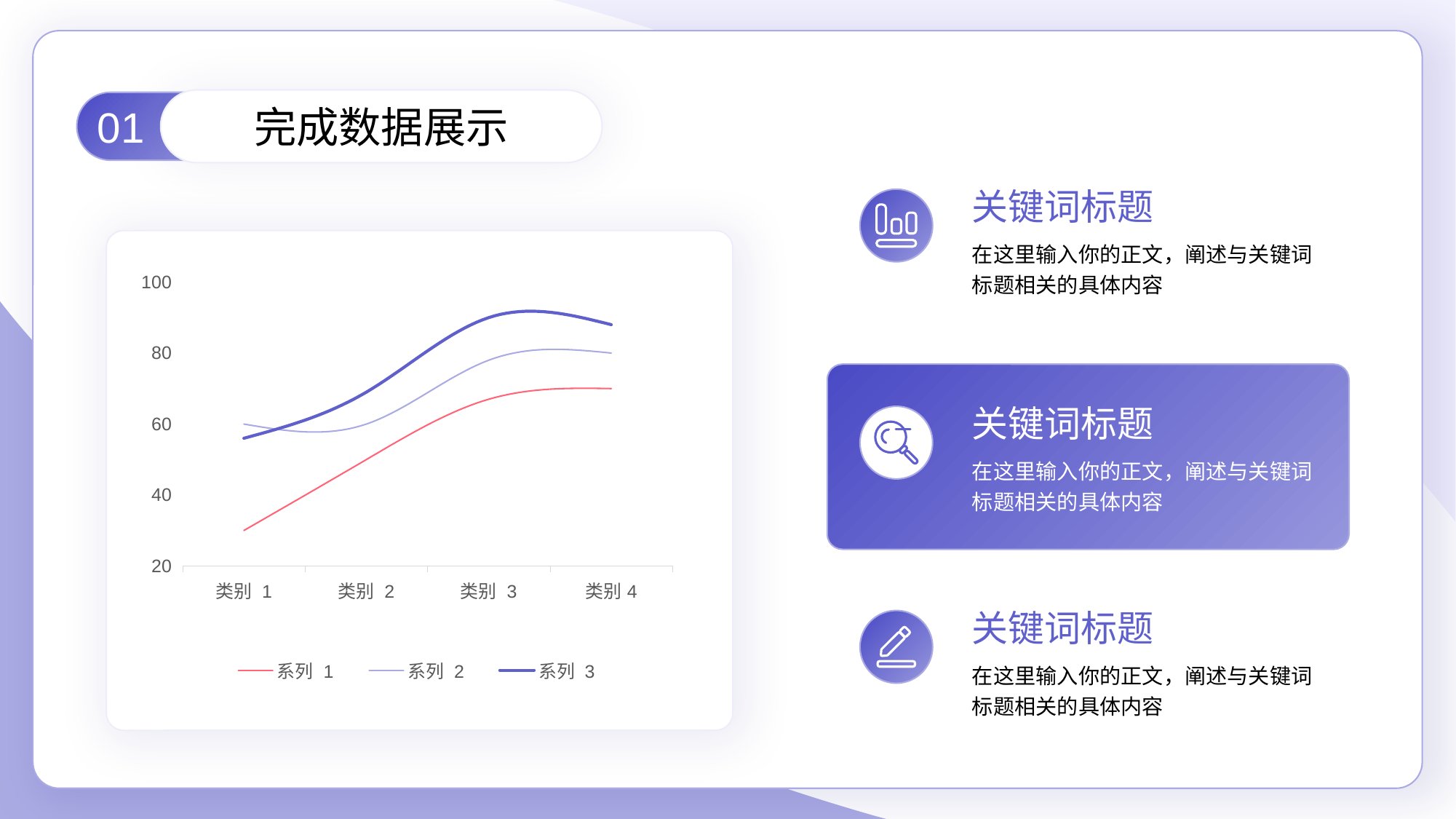

完成数据展示
01
关键词标题
在这里输入你的正文，阐述与关键词标题相关的具体内容

### Chart

| Category | 系列 1 | 系列 2 | 系列 3 |
|---|---|---|---|
| 类别 1 | 30.0 | 60.0 | 56.0 |
| 类别 2 | 50.0 | 60.0 | 69.0 |
| 类别 3 | 67.0 | 78.0 | 90.0 |
| 类别4 | 70.0 | 80.0 | 88.0 |
关键词标题
在这里输入你的正文，阐述与关键词标题相关的具体内容

关键词标题
在这里输入你的正文，阐述与关键词标题相关的具体内容